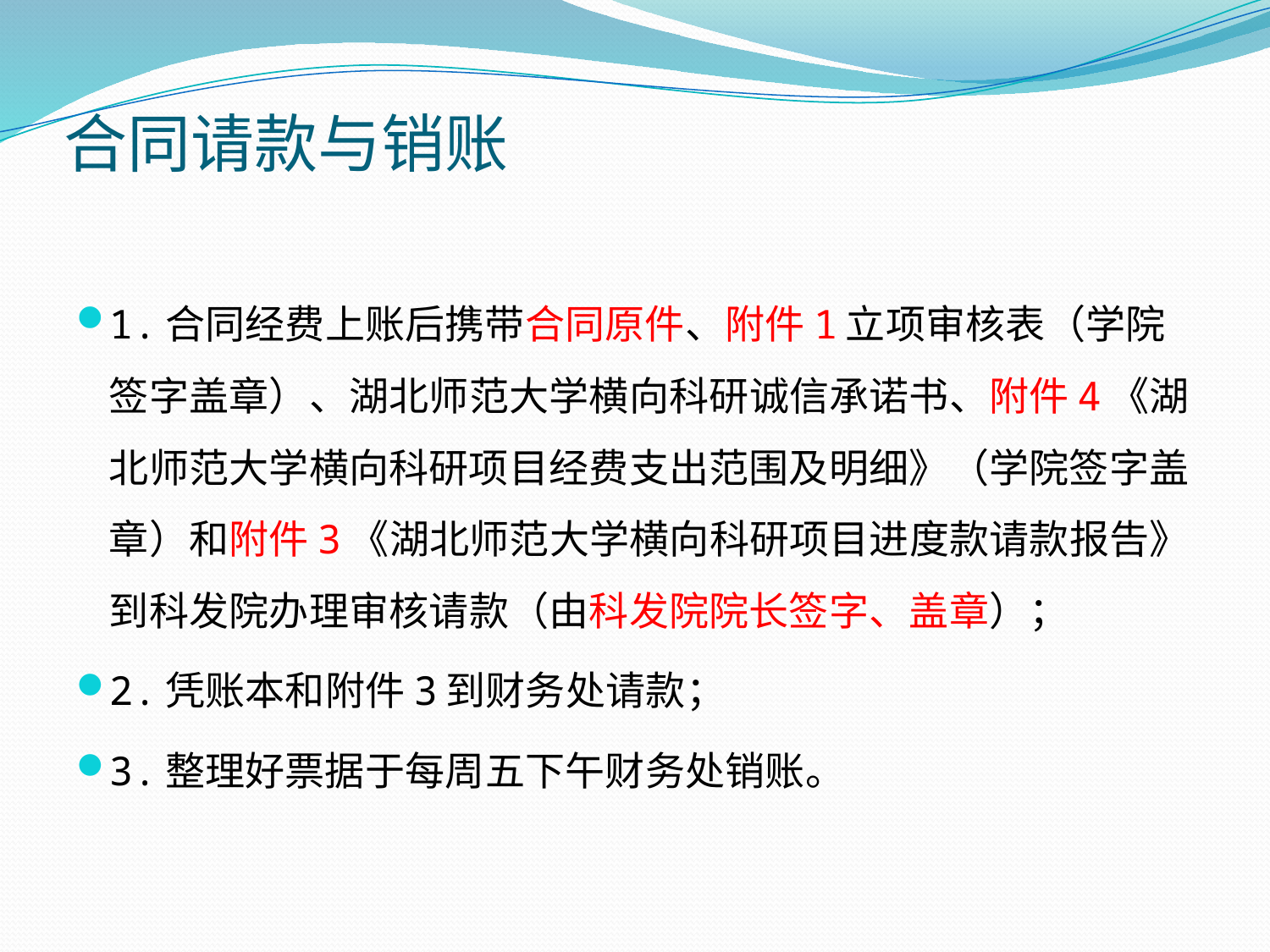

# 合同请款与销账
1.合同经费上账后携带合同原件、附件1立项审核表（学院签字盖章）、湖北师范大学横向科研诚信承诺书、附件4《湖北师范大学横向科研项目经费支出范围及明细》（学院签字盖章）和附件3《湖北师范大学横向科研项目进度款请款报告》到科发院办理审核请款（由科发院院长签字、盖章）；
2.凭账本和附件3到财务处请款；
3.整理好票据于每周五下午财务处销账。